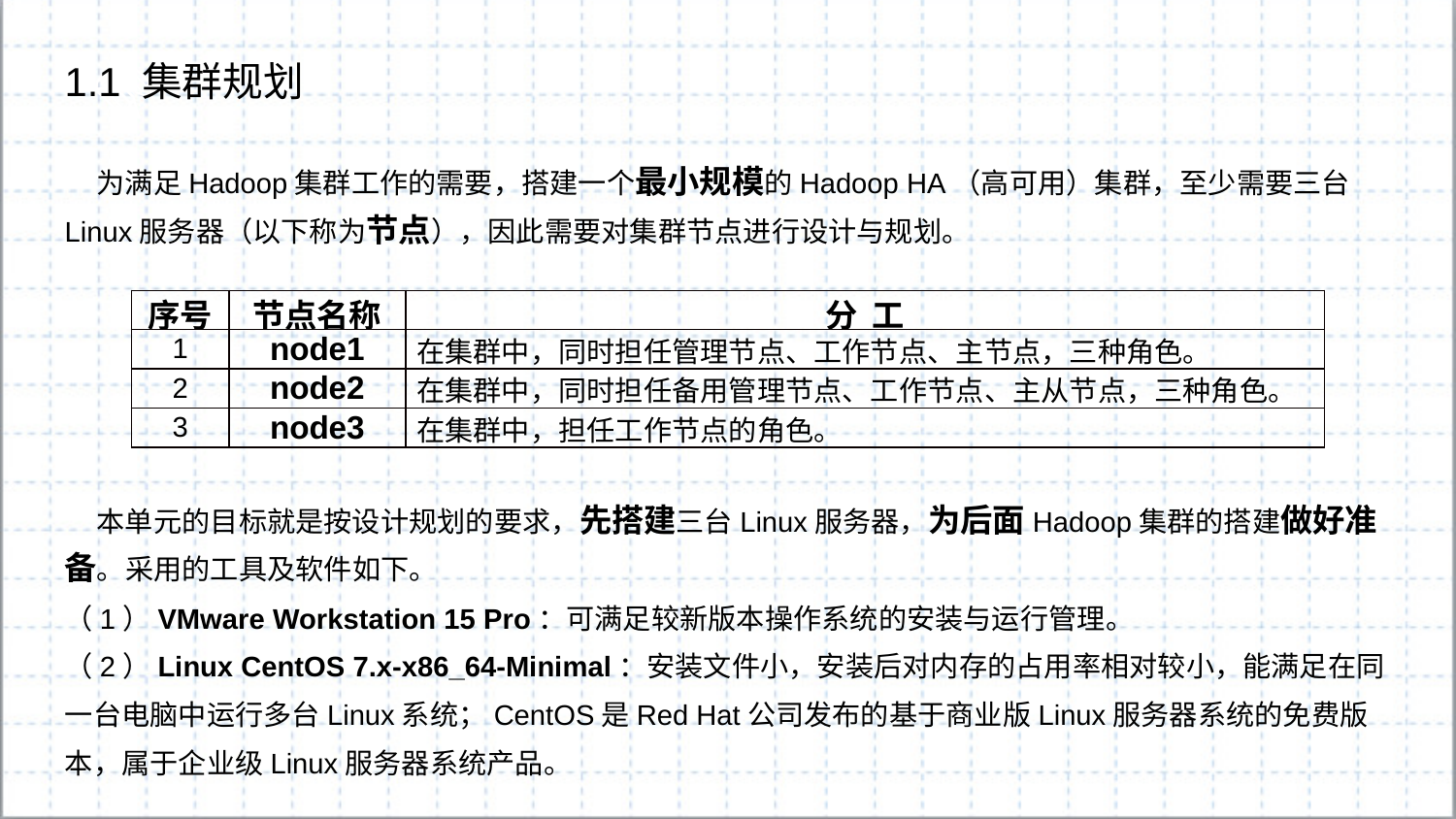

1.1 集群规划
    为满足Hadoop集群工作的需要，搭建一个最小规模的Hadoop HA（高可用）集群，至少需要三台Linux服务器（以下称为节点），因此需要对集群节点进行设计与规划。
| 序号 | 节点名称 | 分 工 |
| --- | --- | --- |
| 1 | node1 | 在集群中，同时担任管理节点、工作节点、主节点，三种角色。 |
| 2 | node2 | 在集群中，同时担任备用管理节点、工作节点、主从节点，三种角色。 |
| 3 | node3 | 在集群中，担任工作节点的角色。 |
    本单元的目标就是按设计规划的要求，先搭建三台Linux服务器，为后面Hadoop集群的搭建做好准备。采用的工具及软件如下。
（1）VMware Workstation 15 Pro：可满足较新版本操作系统的安装与运行管理。
（2）Linux CentOS 7.x-x86_64-Minimal：安装文件小，安装后对内存的占用率相对较小，能满足在同一台电脑中运行多台Linux系统；CentOS是Red Hat公司发布的基于商业版Linux服务器系统的免费版本，属于企业级Linux服务器系统产品。